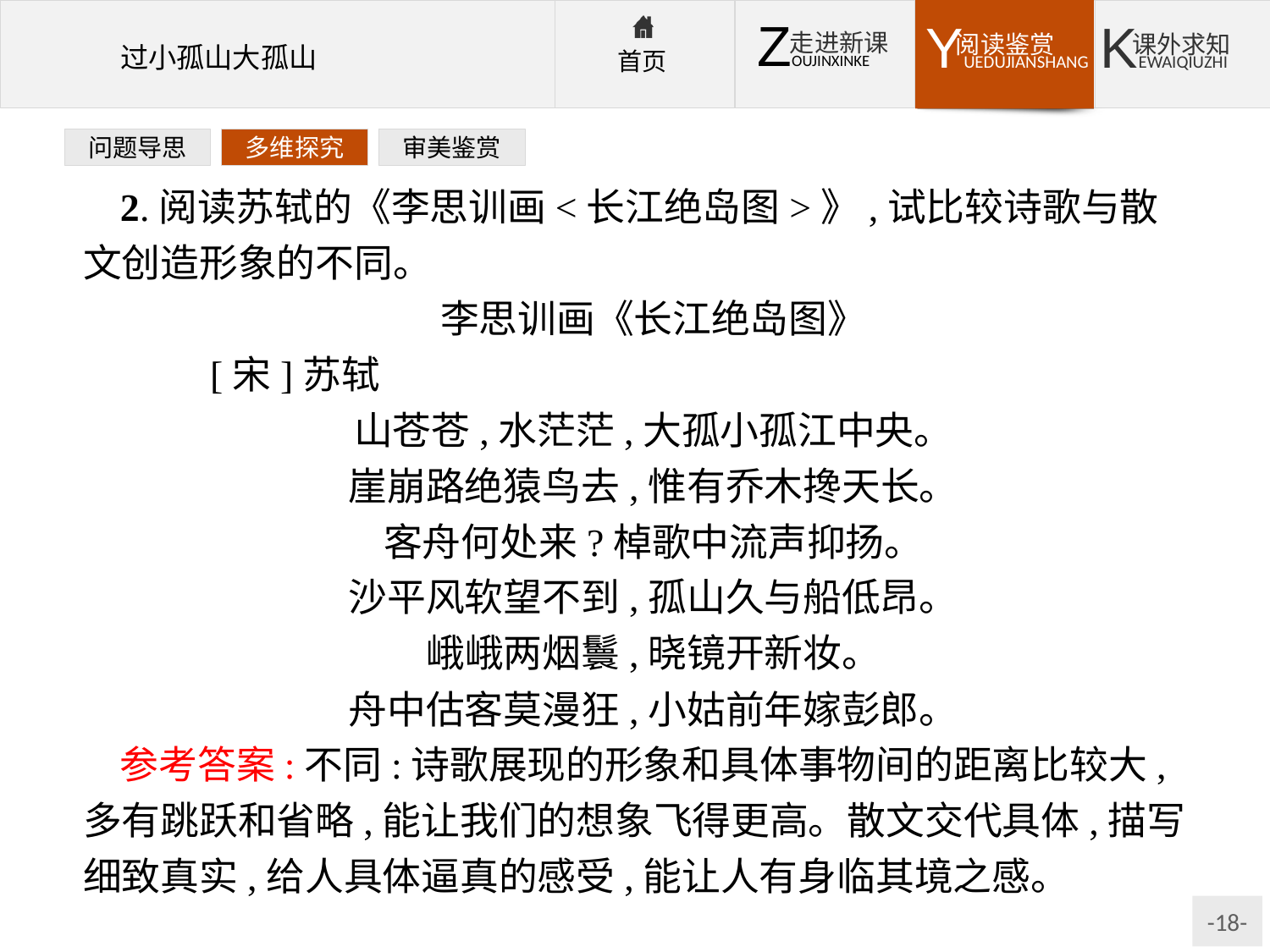

问题导思
多维探究
审美鉴赏
2.阅读苏轼的《李思训画<长江绝岛图>》,试比较诗歌与散文创造形象的不同。
李思训画《长江绝岛图》
	[宋]苏轼
山苍苍,水茫茫,大孤小孤江中央。
崖崩路绝猿鸟去,惟有乔木搀天长。
客舟何处来?棹歌中流声抑扬。
沙平风软望不到,孤山久与船低昂。
峨峨两烟鬟,晓镜开新妆。
舟中估客莫漫狂,小姑前年嫁彭郎。
参考答案:不同:诗歌展现的形象和具体事物间的距离比较大,多有跳跃和省略,能让我们的想象飞得更高。散文交代具体,描写细致真实,给人具体逼真的感受,能让人有身临其境之感。